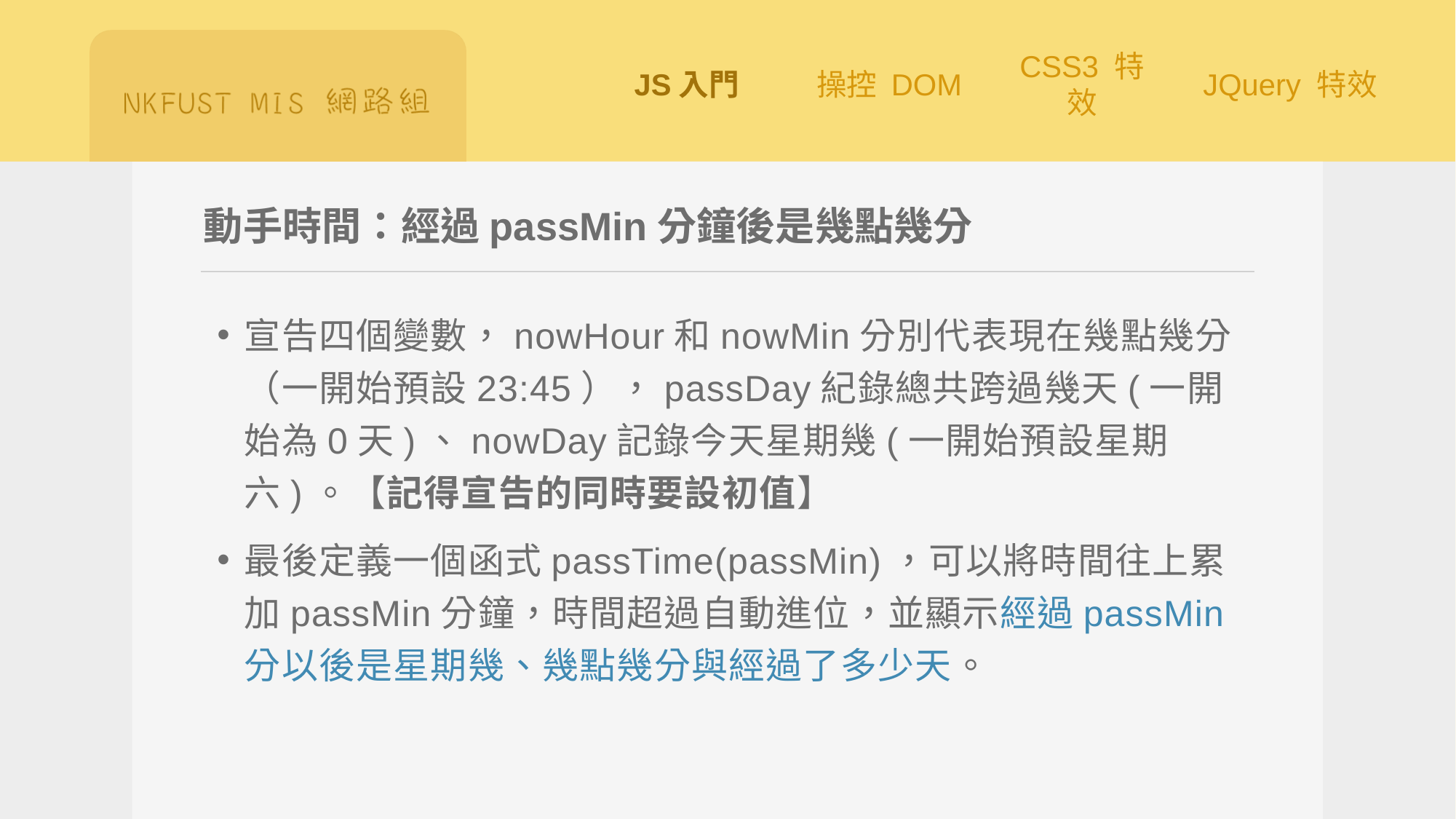

# 動手時間：經過passMin分鐘後是幾點幾分
宣告四個變數，nowHour和nowMin分別代表現在幾點幾分（一開始預設23:45），passDay紀錄總共跨過幾天(一開始為0天)、nowDay記錄今天星期幾(一開始預設星期六)。【記得宣告的同時要設初值】
最後定義一個函式passTime(passMin)，可以將時間往上累加passMin分鐘，時間超過自動進位，並顯示經過passMin分以後是星期幾、幾點幾分與經過了多少天。